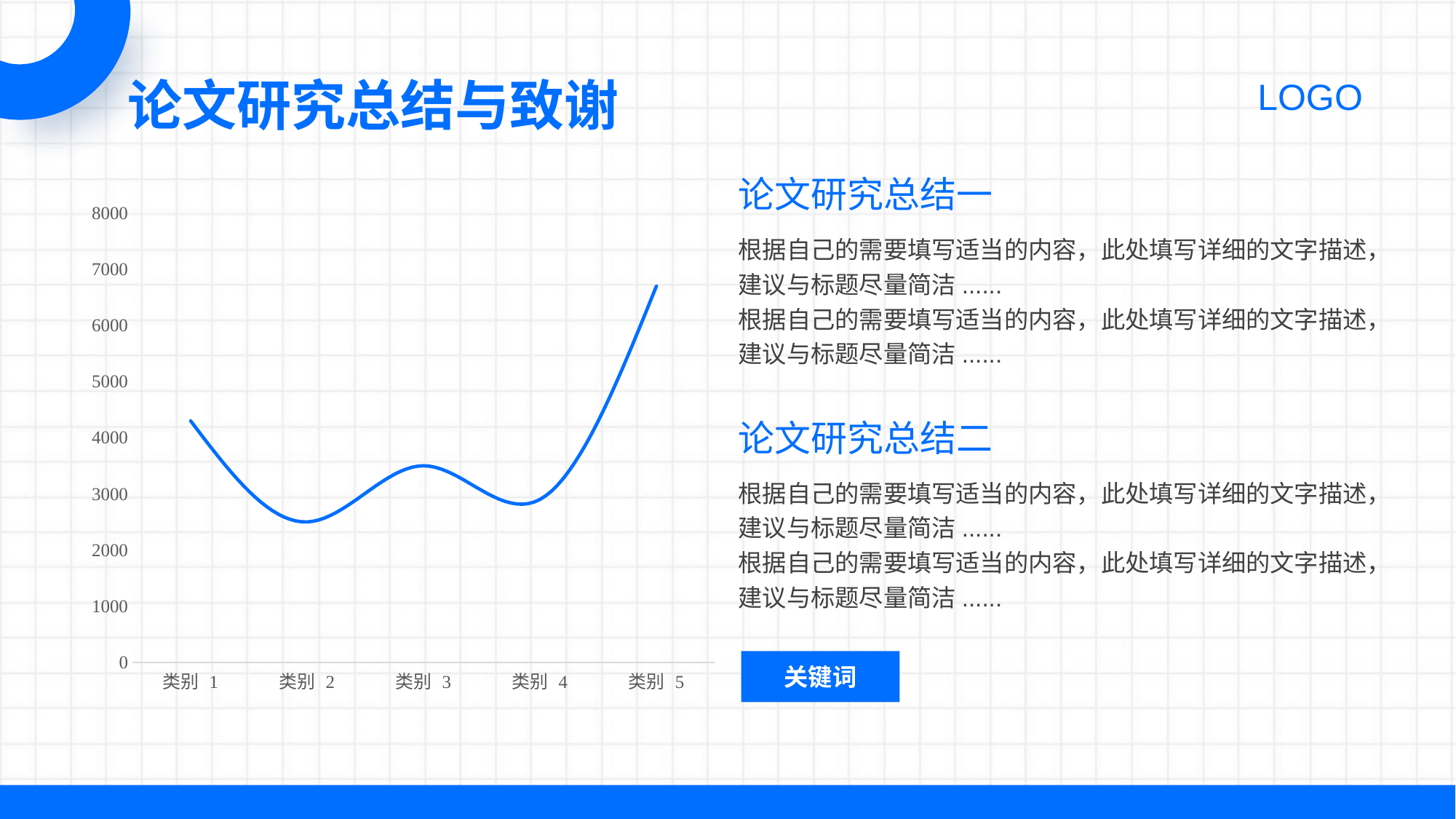

论文研究总结与致谢
论文研究总结一

### Chart

| Category | 系列 1 |
|---|---|
| 类别 1 | 4300.0 |
| 类别 2 | 2500.0 |
| 类别 3 | 3500.0 |
| 类别 4 | 2900.0 |
| 类别 5 | 6700.0 |
根据自己的需要填写适当的内容，此处填写详细的文字描述，建议与标题尽量简洁......
根据自己的需要填写适当的内容，此处填写详细的文字描述，建议与标题尽量简洁......
论文研究总结二
根据自己的需要填写适当的内容，此处填写详细的文字描述，建议与标题尽量简洁......
根据自己的需要填写适当的内容，此处填写详细的文字描述，建议与标题尽量简洁......

关键词